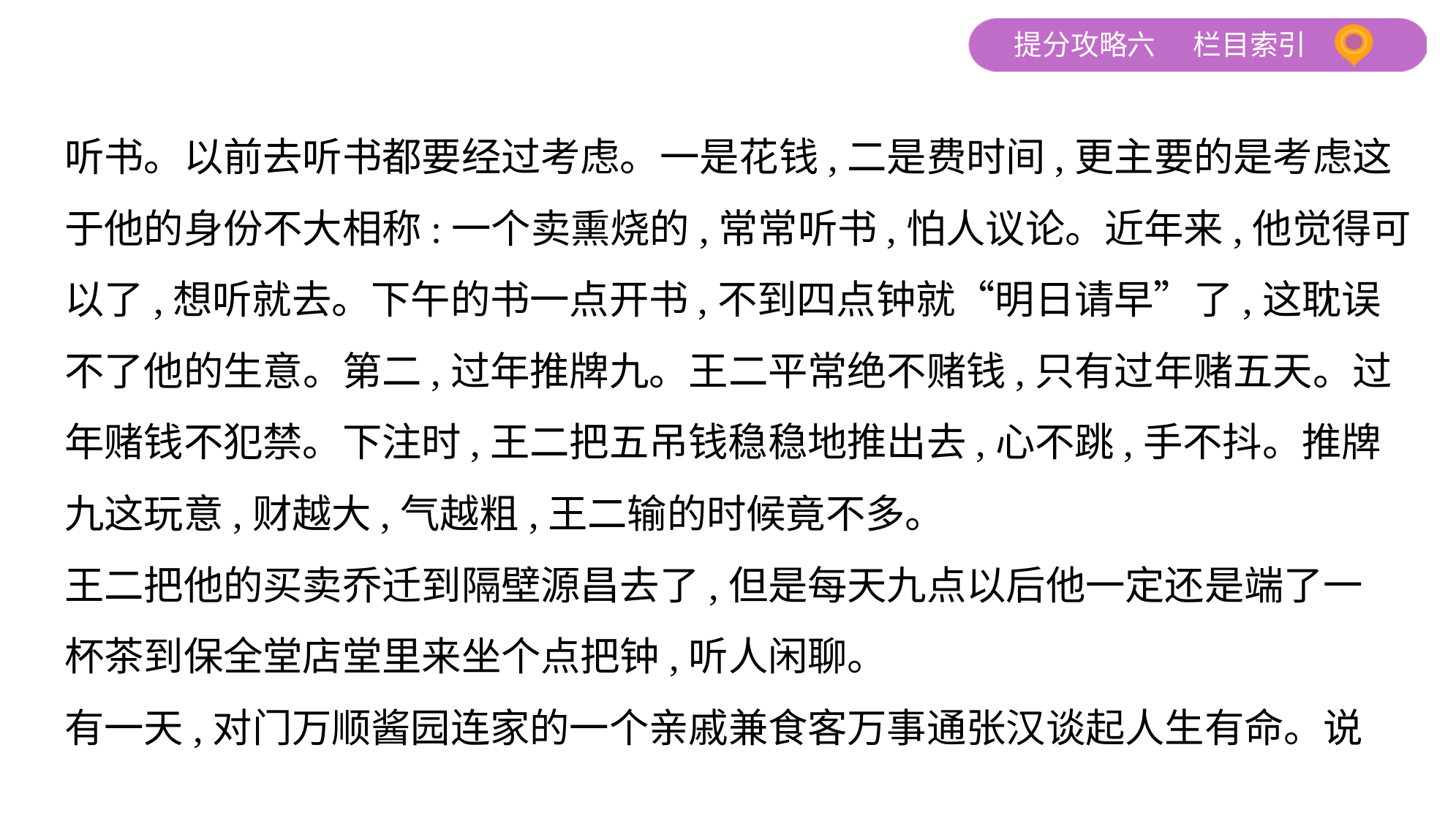

听书。以前去听书都要经过考虑。一是花钱,二是费时间,更主要的是考虑这
于他的身份不大相称:一个卖熏烧的,常常听书,怕人议论。近年来,他觉得可
以了,想听就去。下午的书一点开书,不到四点钟就“明日请早”了,这耽误
不了他的生意。第二,过年推牌九。王二平常绝不赌钱,只有过年赌五天。过
年赌钱不犯禁。下注时,王二把五吊钱稳稳地推出去,心不跳,手不抖。推牌
九这玩意,财越大,气越粗,王二输的时候竟不多。
王二把他的买卖乔迁到隔壁源昌去了,但是每天九点以后他一定还是端了一
杯茶到保全堂店堂里来坐个点把钟,听人闲聊。
有一天,对门万顺酱园连家的一个亲戚兼食客万事通张汉谈起人生有命。说